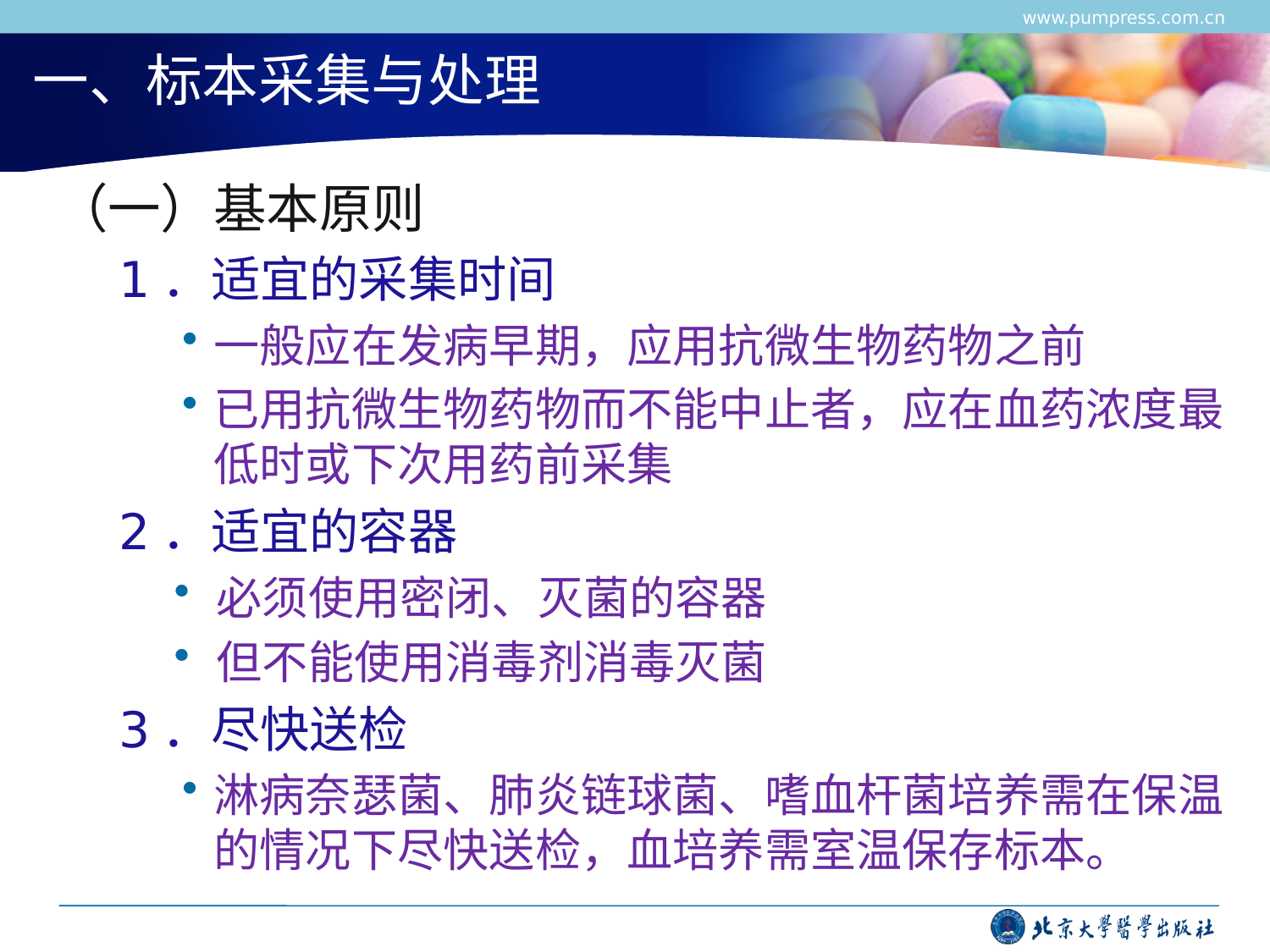

www.pumpress.com.cn
# 一、标本采集与处理
（一）基本原则
1．适宜的采集时间
一般应在发病早期，应用抗微生物药物之前
已用抗微生物药物而不能中止者，应在血药浓度最低时或下次用药前采集
2．适宜的容器
必须使用密闭、灭菌的容器
但不能使用消毒剂消毒灭菌
3．尽快送检
淋病奈瑟菌、肺炎链球菌、嗜血杆菌培养需在保温的情况下尽快送检，血培养需室温保存标本。